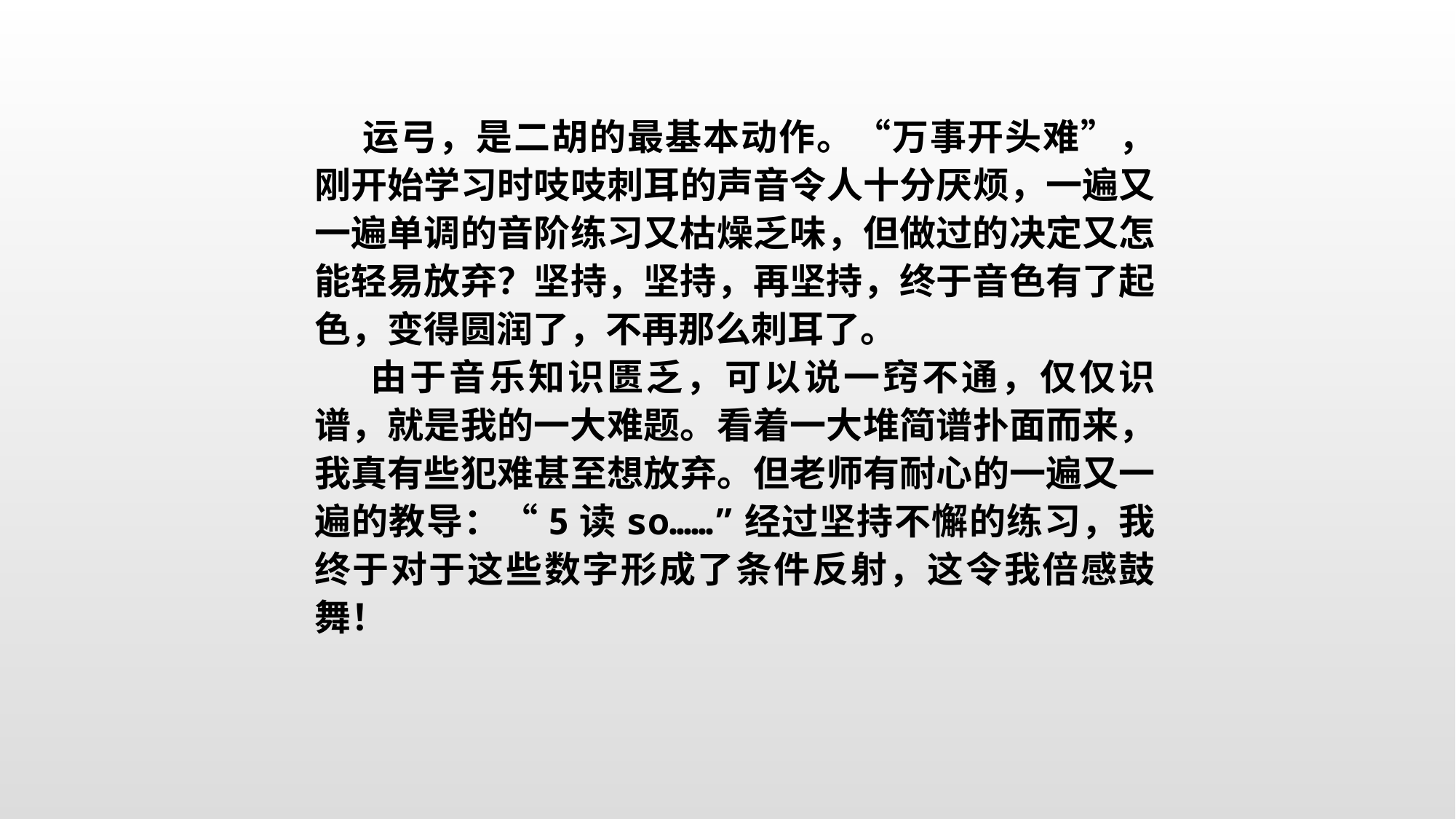

运弓，是二胡的最基本动作。“万事开头难”，刚开始学习时吱吱刺耳的声音令人十分厌烦，一遍又一遍单调的音阶练习又枯燥乏味，但做过的决定又怎能轻易放弃？坚持，坚持，再坚持，终于音色有了起色，变得圆润了，不再那么刺耳了。
    由于音乐知识匮乏，可以说一窍不通，仅仅识谱，就是我的一大难题。看着一大堆简谱扑面而来，我真有些犯难甚至想放弃。但老师有耐心的一遍又一遍的教导：“5读so……”经过坚持不懈的练习，我终于对于这些数字形成了条件反射，这令我倍感鼓舞！